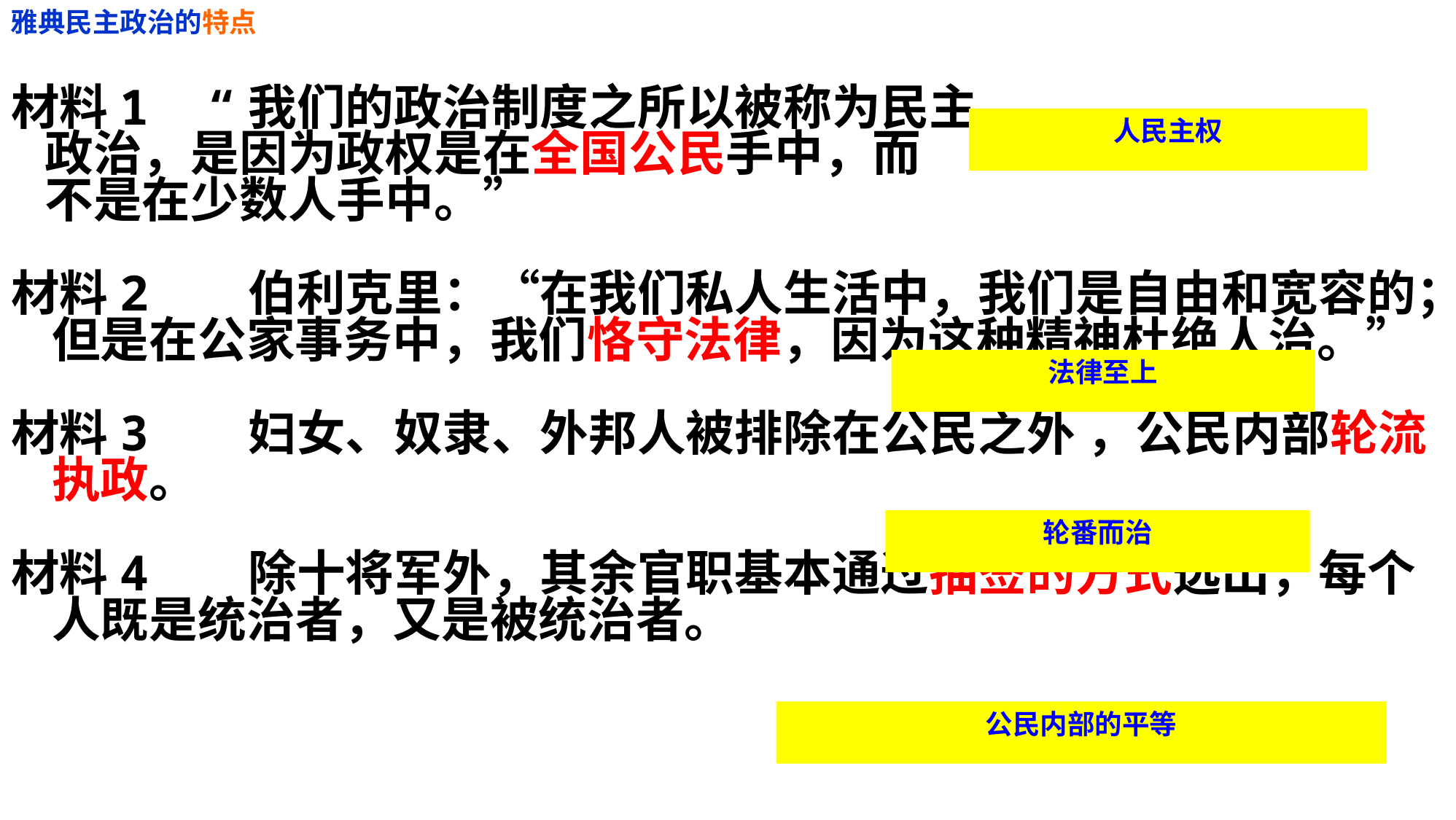

雅典民主政治的特点
#
材料1  “我们的政治制度之所以被称为民主
  政治，是因为政权是在全国公民手中，而
  不是在少数人手中。”

材料2   伯利克里：“在我们私人生活中，我们是自由和宽容的；但是在公家事务中，我们恪守法律，因为这种精神杜绝人治。”

材料3   妇女、奴隶、外邦人被排除在公民之外 ，公民内部轮流执政。

材料4   除十将军外，其余官职基本通过抽签的方式选出，每个人既是统治者，又是被统治者。

人民主权
法律至上

轮番而治
公民内部的平等